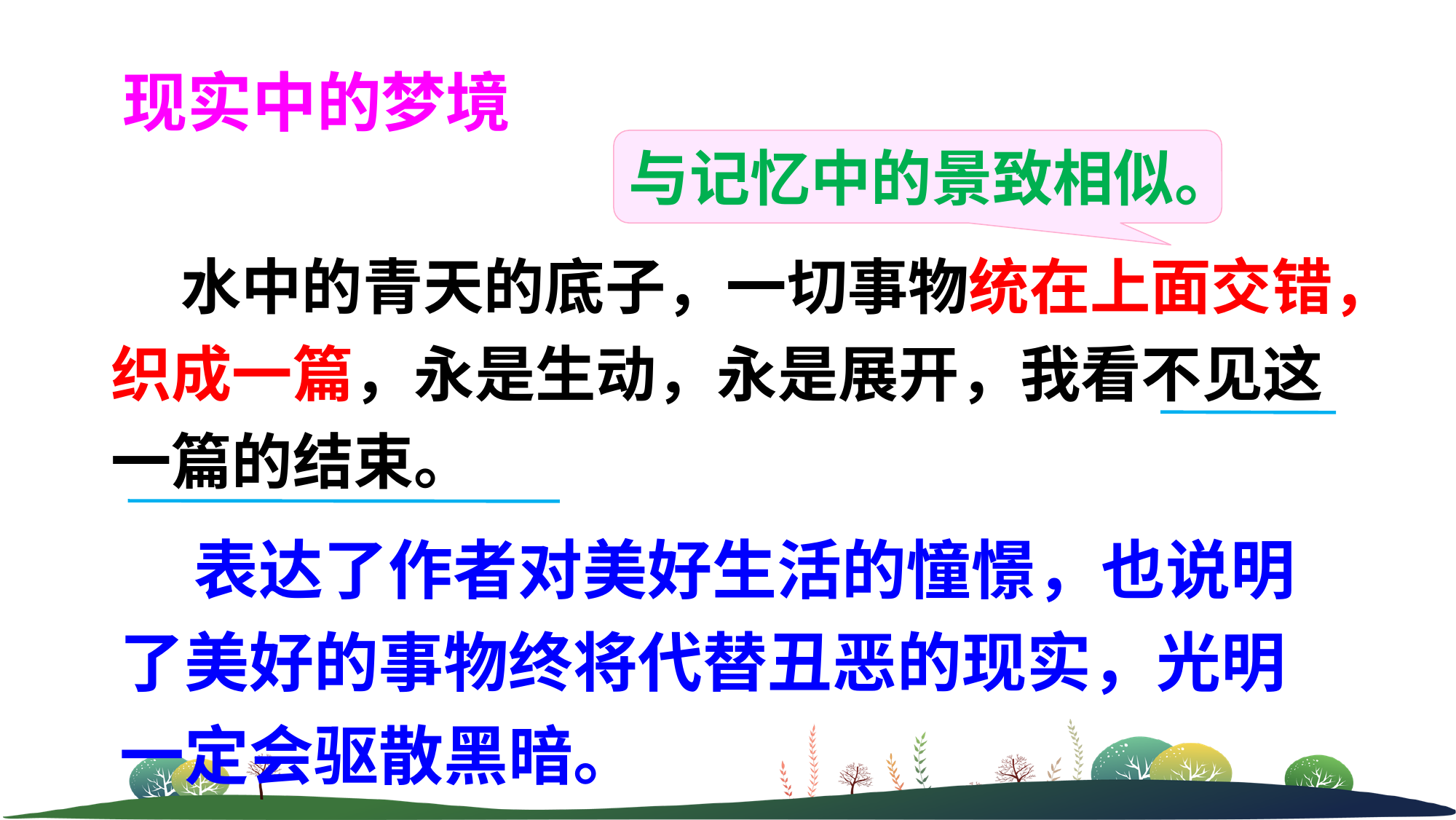

现实中的梦境
与记忆中的景致相似。
    水中的青天的底子，一切事物统在上面交错，织成一篇，永是生动，永是展开，我看不见这一篇的结束。
    表达了作者对美好生活的憧憬，也说明了美好的事物终将代替丑恶的现实，光明一定会驱散黑暗。